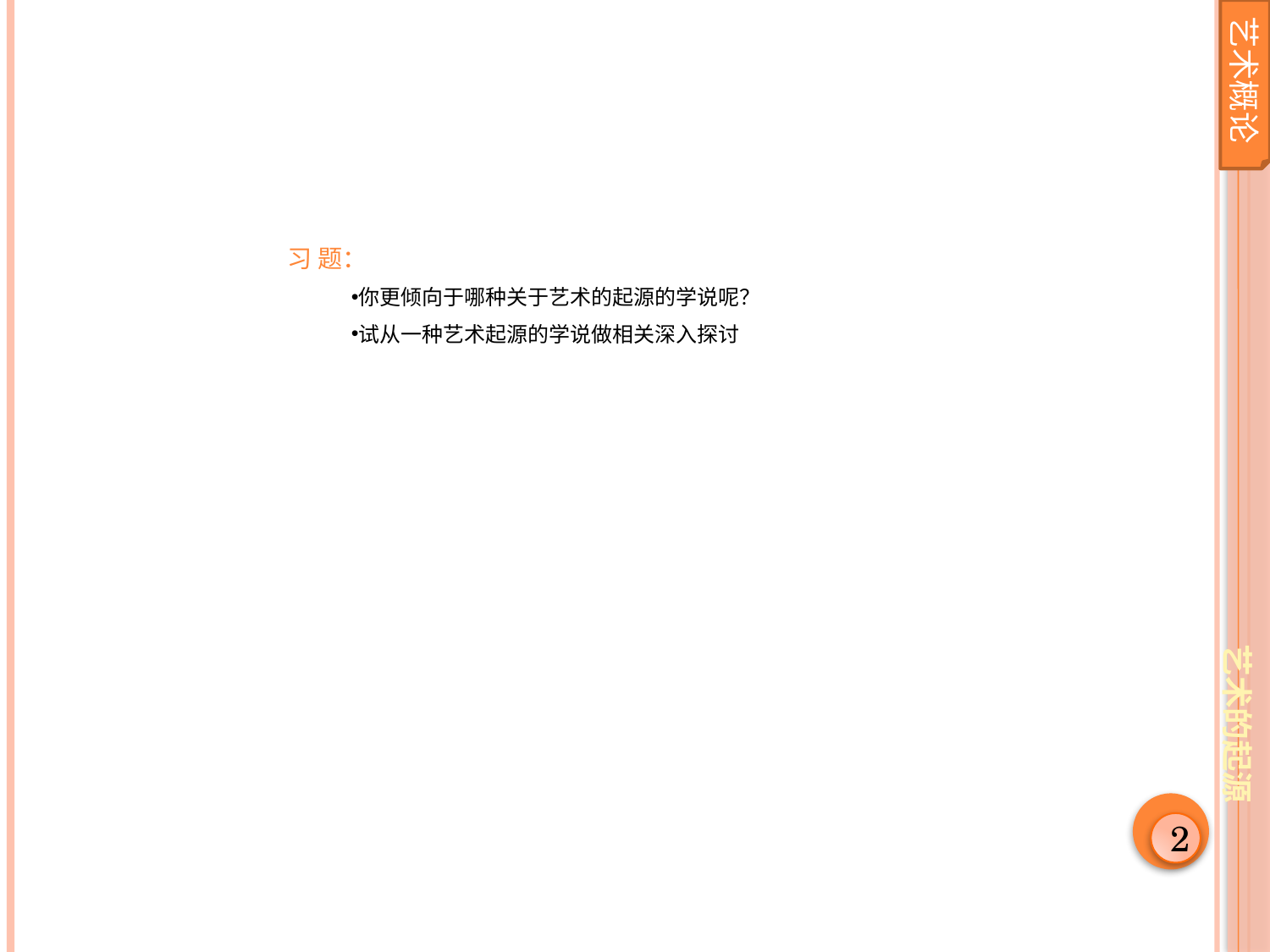

艺术概论
习 题：
你更倾向于哪种关于艺术的起源的学说呢？
试从一种艺术起源的学说做相关深入探讨

艺术的起源
2